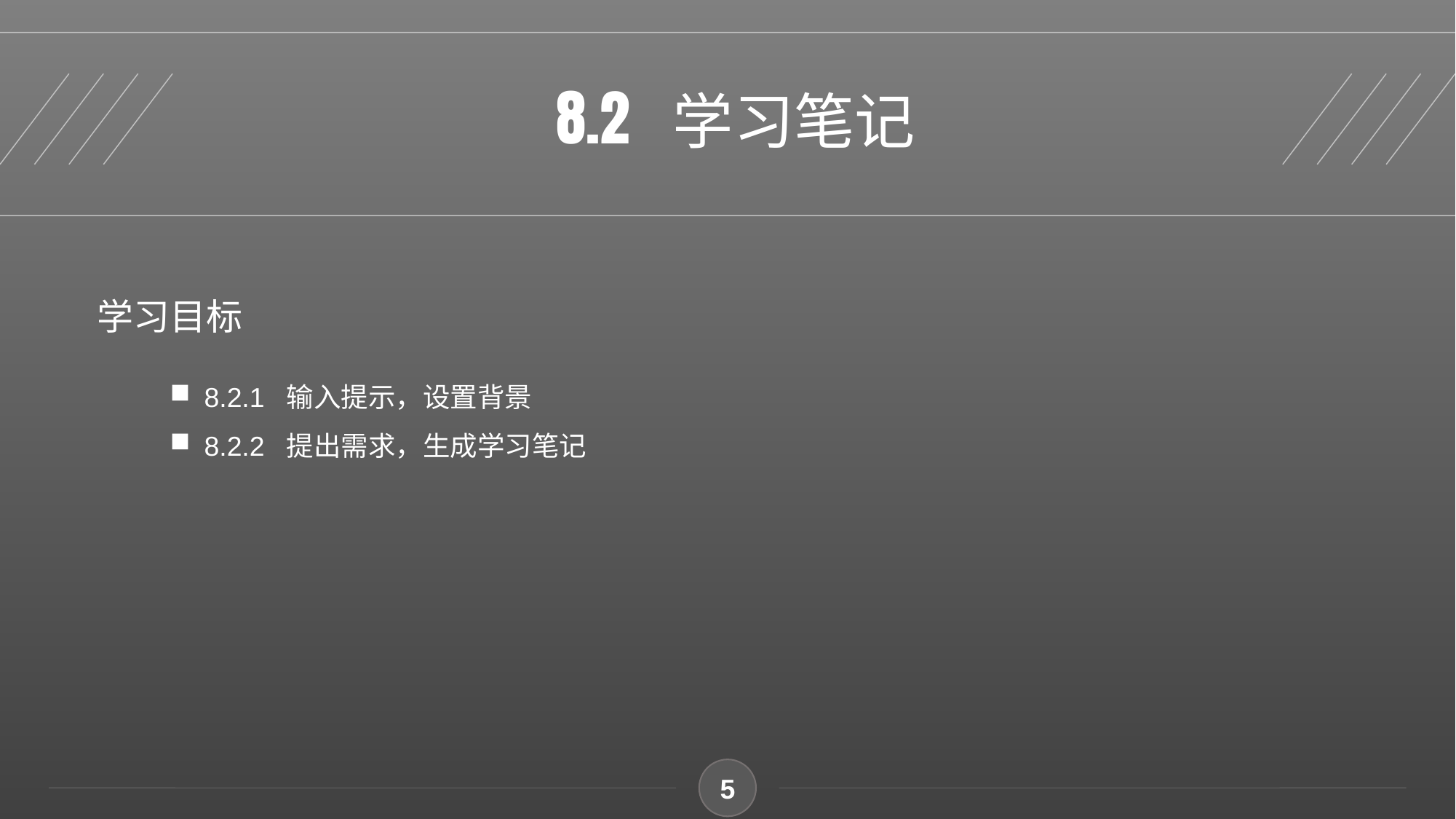

8.2  学习笔记

学习目标
8.2.1  输入提示，设置背景
8.2.2  提出需求，生成学习笔记